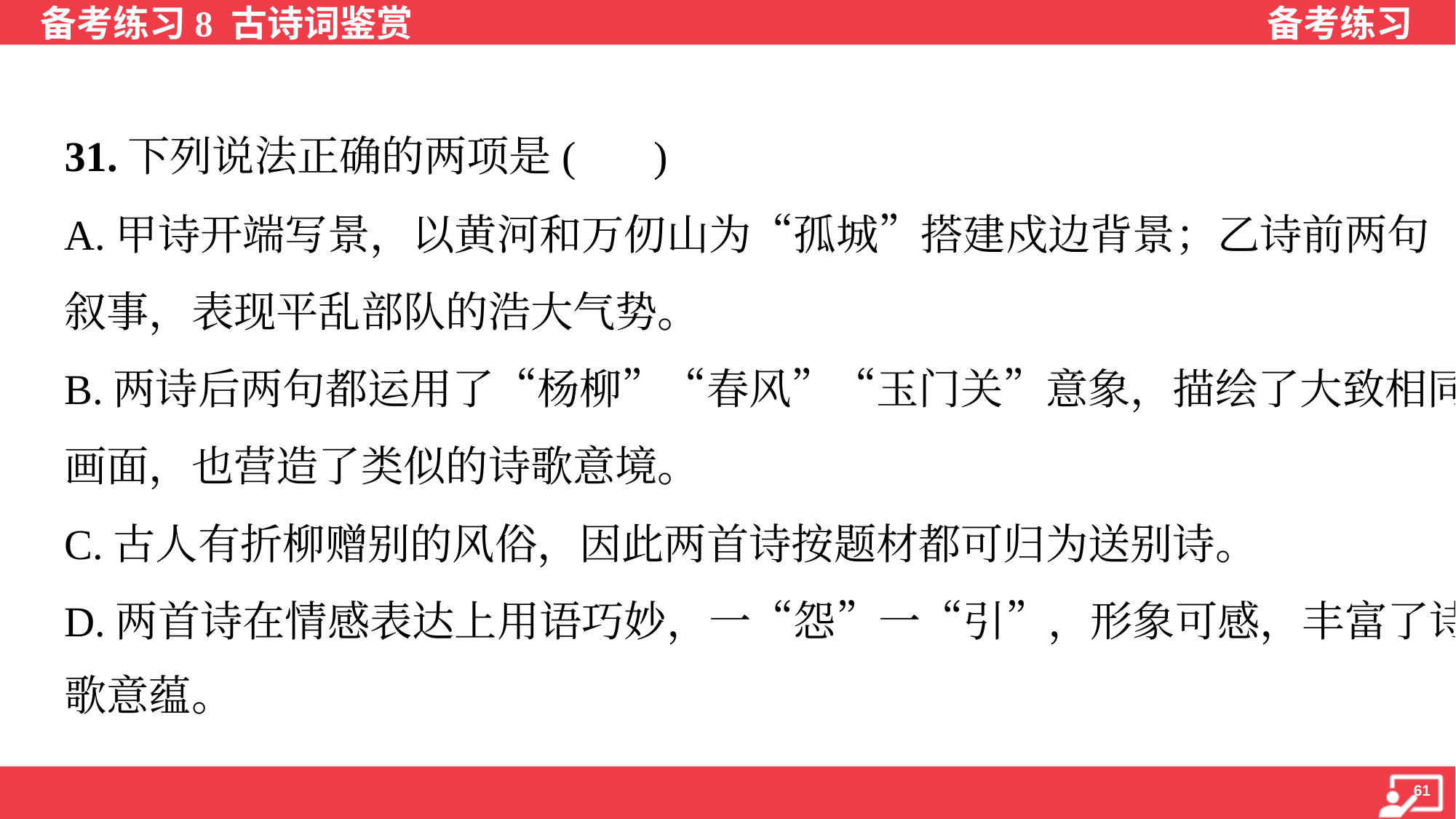

31.下列说法正确的两项是(       )
A.甲诗开端写景，以黄河和万仞山为“孤城”搭建戍边背景；乙诗前两句
叙事，表现平乱部队的浩大气势。
B.两诗后两句都运用了“杨柳”“春风”“玉门关”意象，描绘了大致相同的
画面，也营造了类似的诗歌意境。
C.古人有折柳赠别的风俗，因此两首诗按题材都可归为送别诗。
D.两首诗在情感表达上用语巧妙，一“怨”一“引”，形象可感，丰富了诗
歌意蕴。